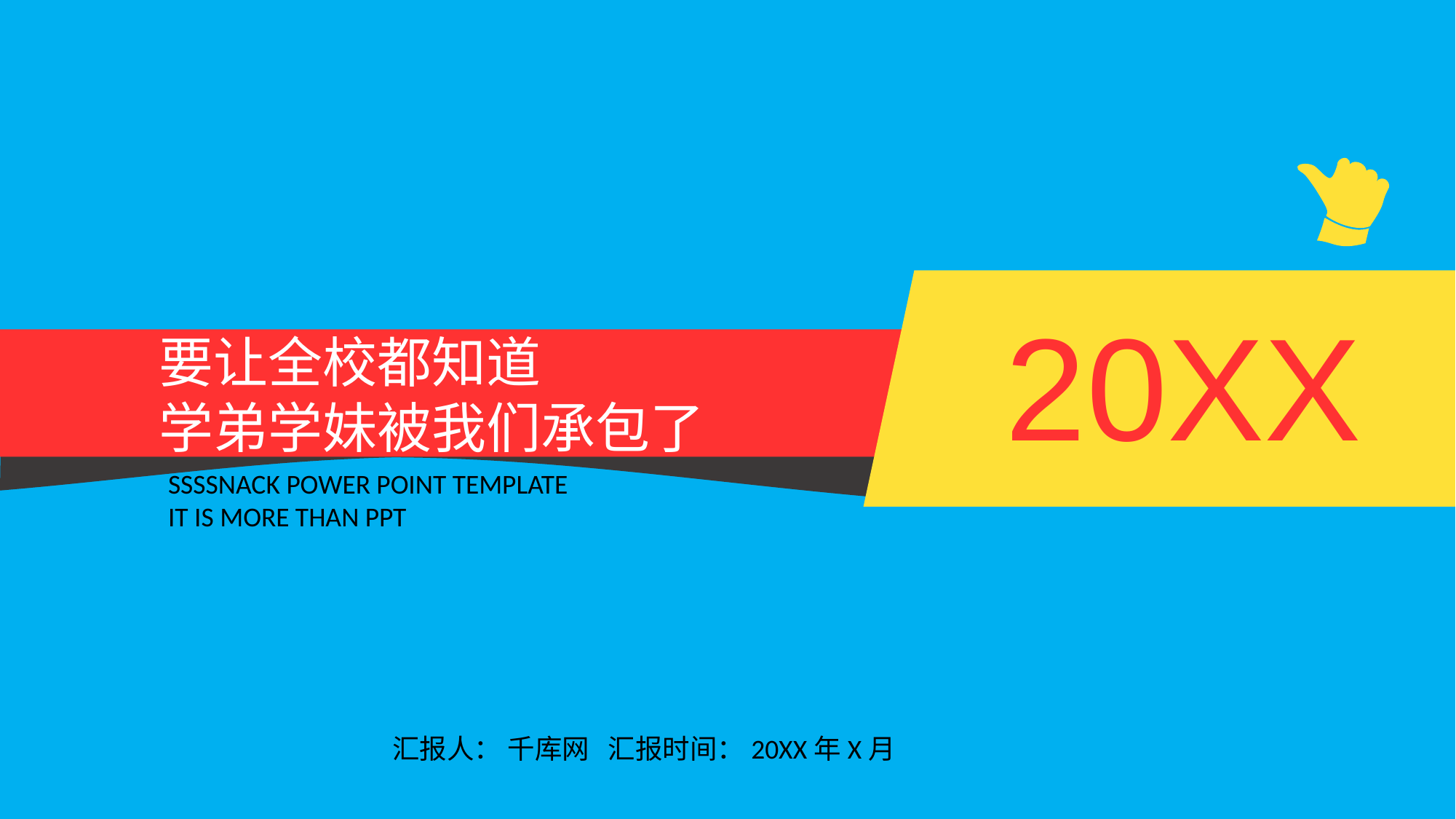

20XX
要让全校都知道
学弟学妹被我们承包了

SSSSNACK POWER POINT TEMPLATE
IT IS MORE THAN PPT
汇报人： 千库网   汇报时间：20XX年X月